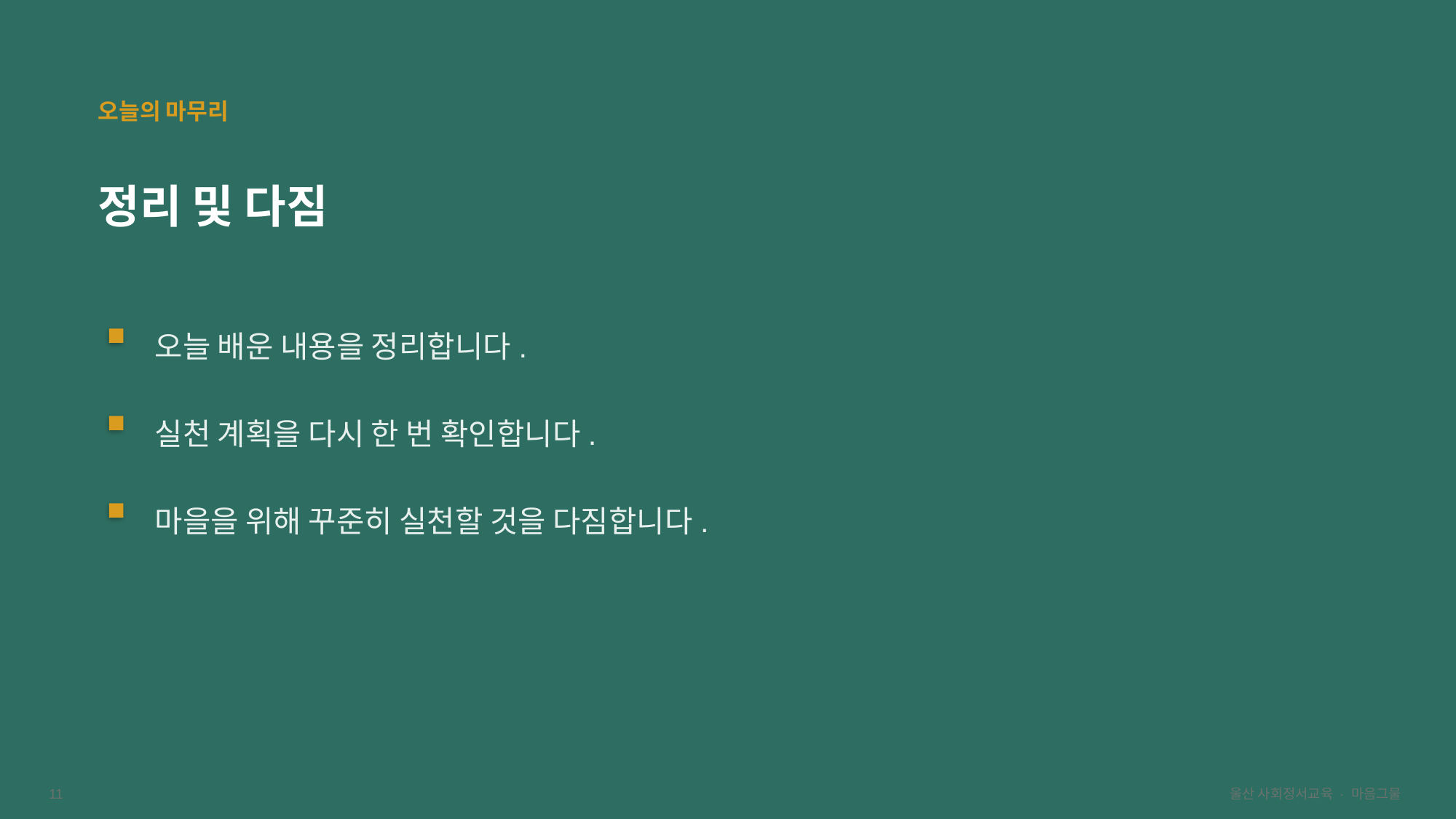

오늘의 마무리
정리 및 다짐
오늘 배운 내용을 정리합니다.

실천 계획을 다시 한 번 확인합니다.

마을을 위해 꾸준히 실천할 것을 다짐합니다.

11
울산 사회정서교육 · 마음그물